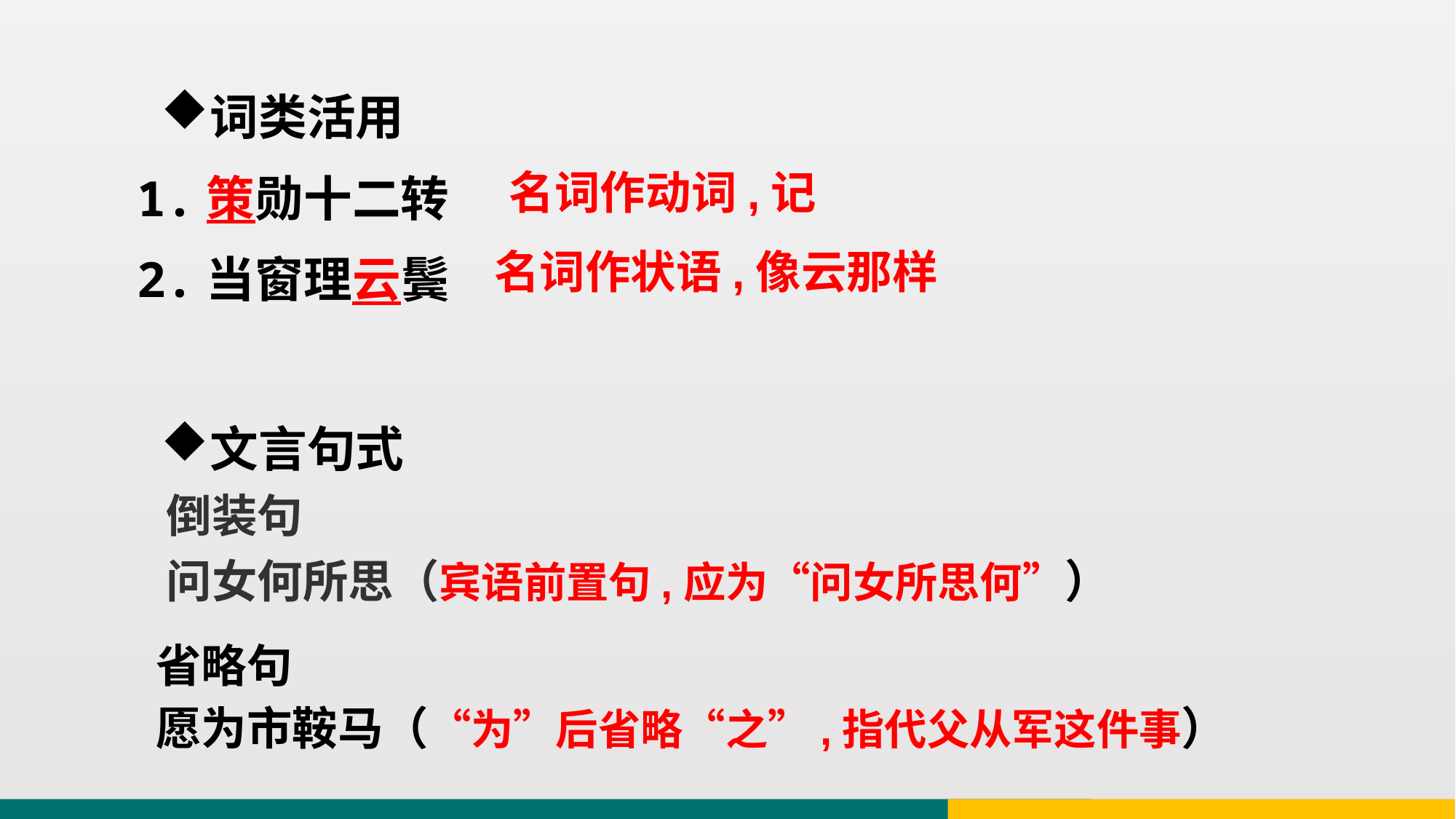

词类活用
1.策勋十二转
2.当窗理云鬓
名词作动词,记
名词作状语,像云那样
文言句式
倒装句
问女何所思（宾语前置句,应为“问女所思何”）
省略句
愿为市鞍马（“为”后省略“之”,指代父从军这件事）